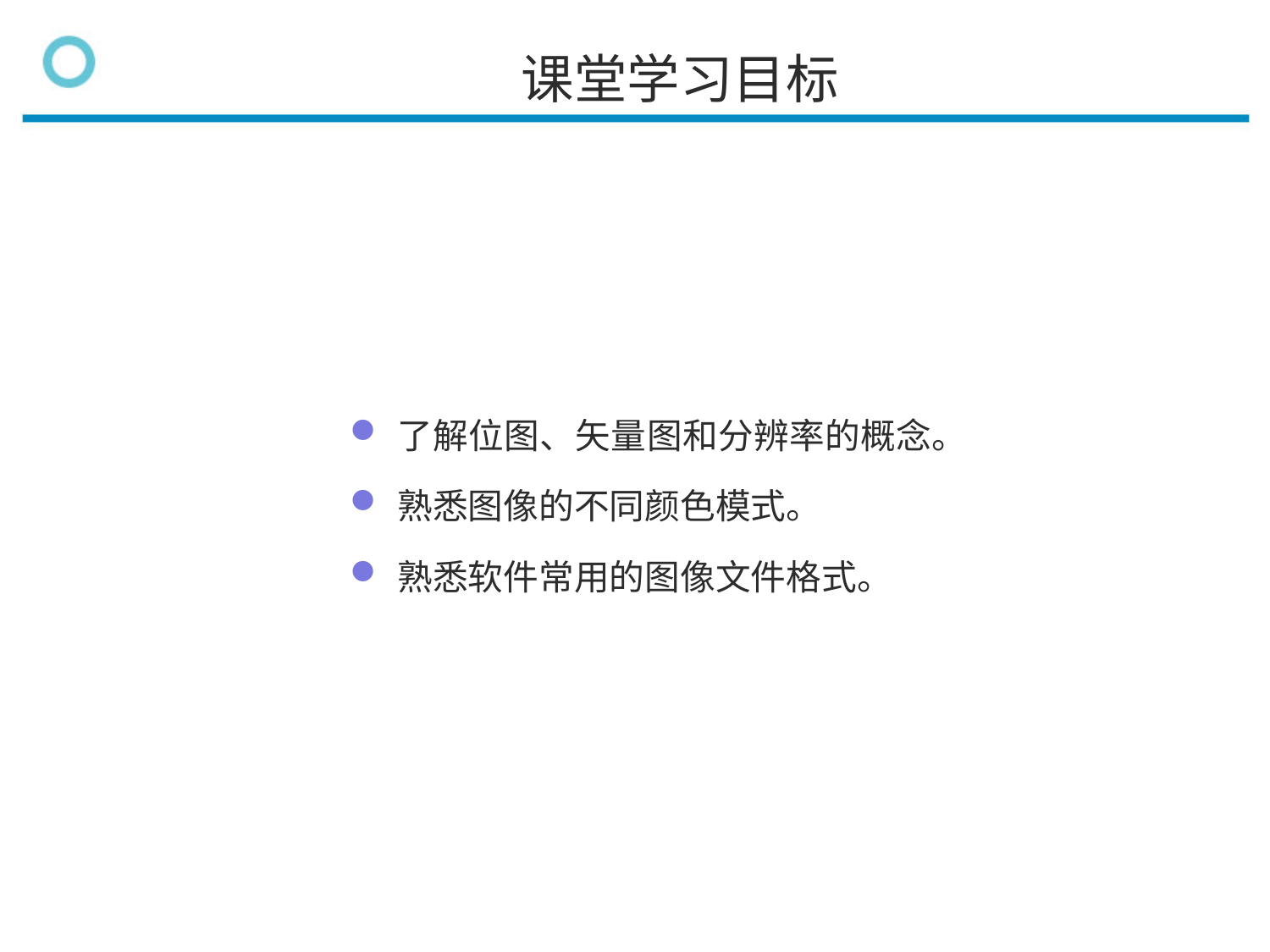

课堂学习目标
了解位图、矢量图和分辨率的概念。
熟悉图像的不同颜色模式。
熟悉软件常用的图像文件格式。